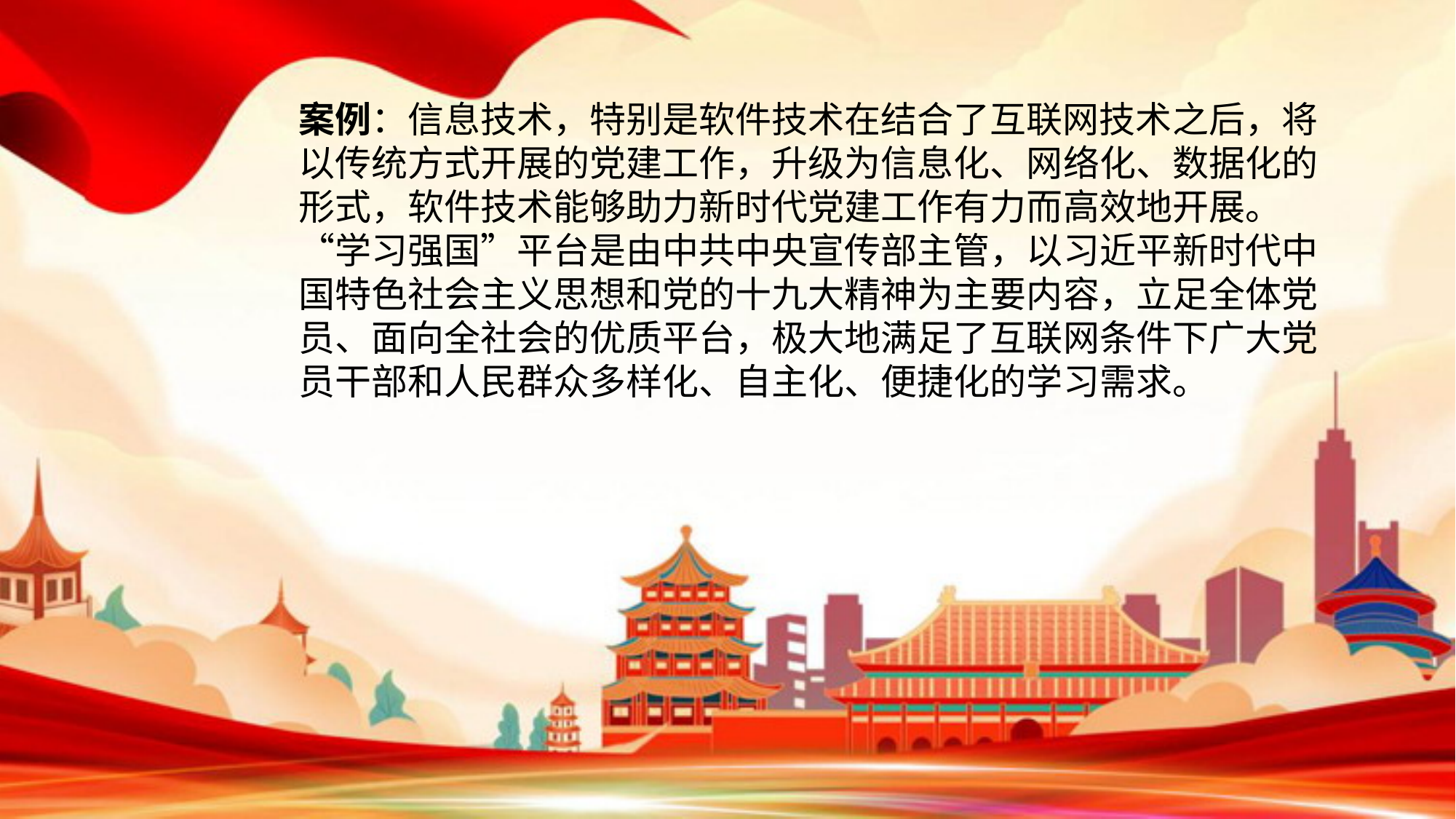

案例：信息技术，特别是软件技术在结合了互联网技术之后，将以传统方式开展的党建工作，升级为信息化、网络化、数据化的形式，软件技术能够助力新时代党建工作有力而高效地开展。“学习强国”平台是由中共中央宣传部主管，以习近平新时代中国特色社会主义思想和党的十九大精神为主要内容，立足全体党员、面向全社会的优质平台，极大地满足了互联网条件下广大党员干部和人民群众多样化、自主化、便捷化的学习需求。